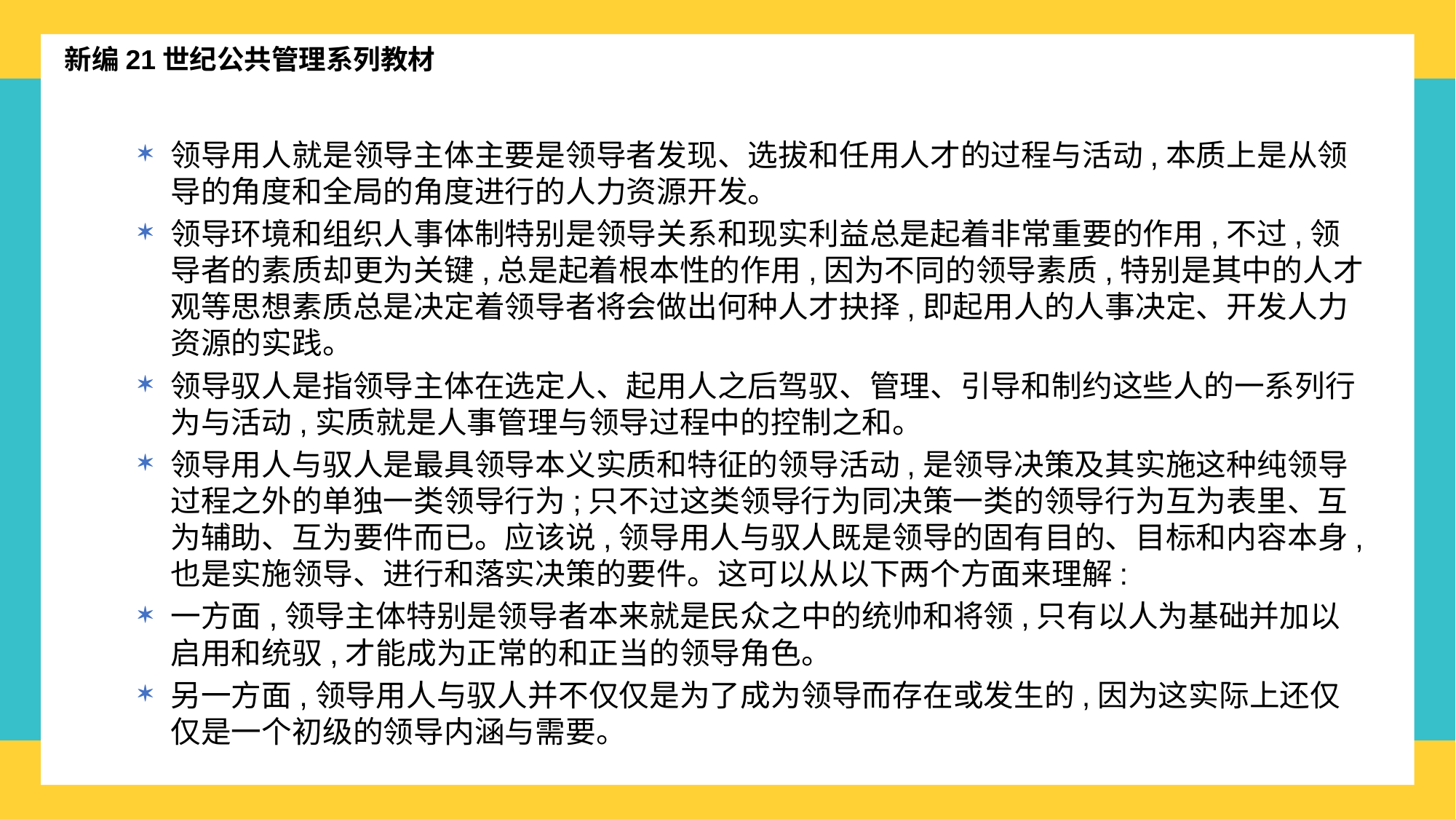

新编21世纪公共管理系列教材
领导用人就是领导主体主要是领导者发现、选拔和任用人才的过程与活动,本质上是从领导的角度和全局的角度进行的人力资源开发。
领导环境和组织人事体制特别是领导关系和现实利益总是起着非常重要的作用,不过,领导者的素质却更为关键,总是起着根本性的作用,因为不同的领导素质,特别是其中的人才观等思想素质总是决定着领导者将会做出何种人才抉择,即起用人的人事决定、开发人力资源的实践。
领导驭人是指领导主体在选定人、起用人之后驾驭、管理、引导和制约这些人的一系列行为与活动,实质就是人事管理与领导过程中的控制之和。
领导用人与驭人是最具领导本义实质和特征的领导活动,是领导决策及其实施这种纯领导过程之外的单独一类领导行为;只不过这类领导行为同决策一类的领导行为互为表里、互为辅助、互为要件而已。应该说,领导用人与驭人既是领导的固有目的、目标和内容本身,也是实施领导、进行和落实决策的要件。这可以从以下两个方面来理解:
一方面,领导主体特别是领导者本来就是民众之中的统帅和将领,只有以人为基础并加以启用和统驭,才能成为正常的和正当的领导角色。
另一方面,领导用人与驭人并不仅仅是为了成为领导而存在或发生的,因为这实际上还仅仅是一个初级的领导内涵与需要。